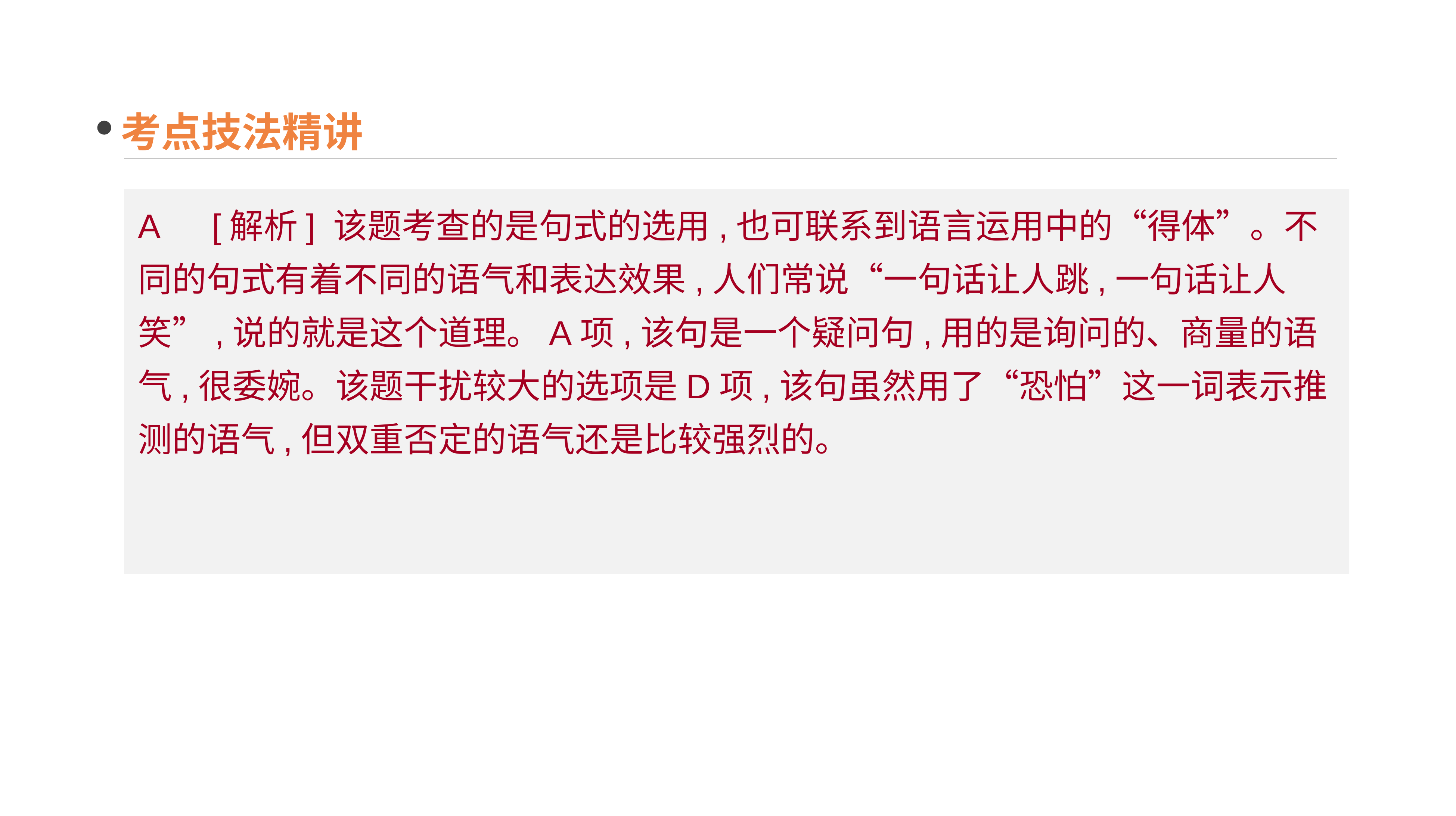

考点技法精讲

A　[解析] 该题考查的是句式的选用,也可联系到语言运用中的“得体”。不同的句式有着不同的语气和表达效果,人们常说“一句话让人跳,一句话让人笑”,说的就是这个道理。A项,该句是一个疑问句,用的是询问的、商量的语气,很委婉。该题干扰较大的选项是D项,该句虽然用了“恐怕”这一词表示推测的语气,但双重否定的语气还是比较强烈的。